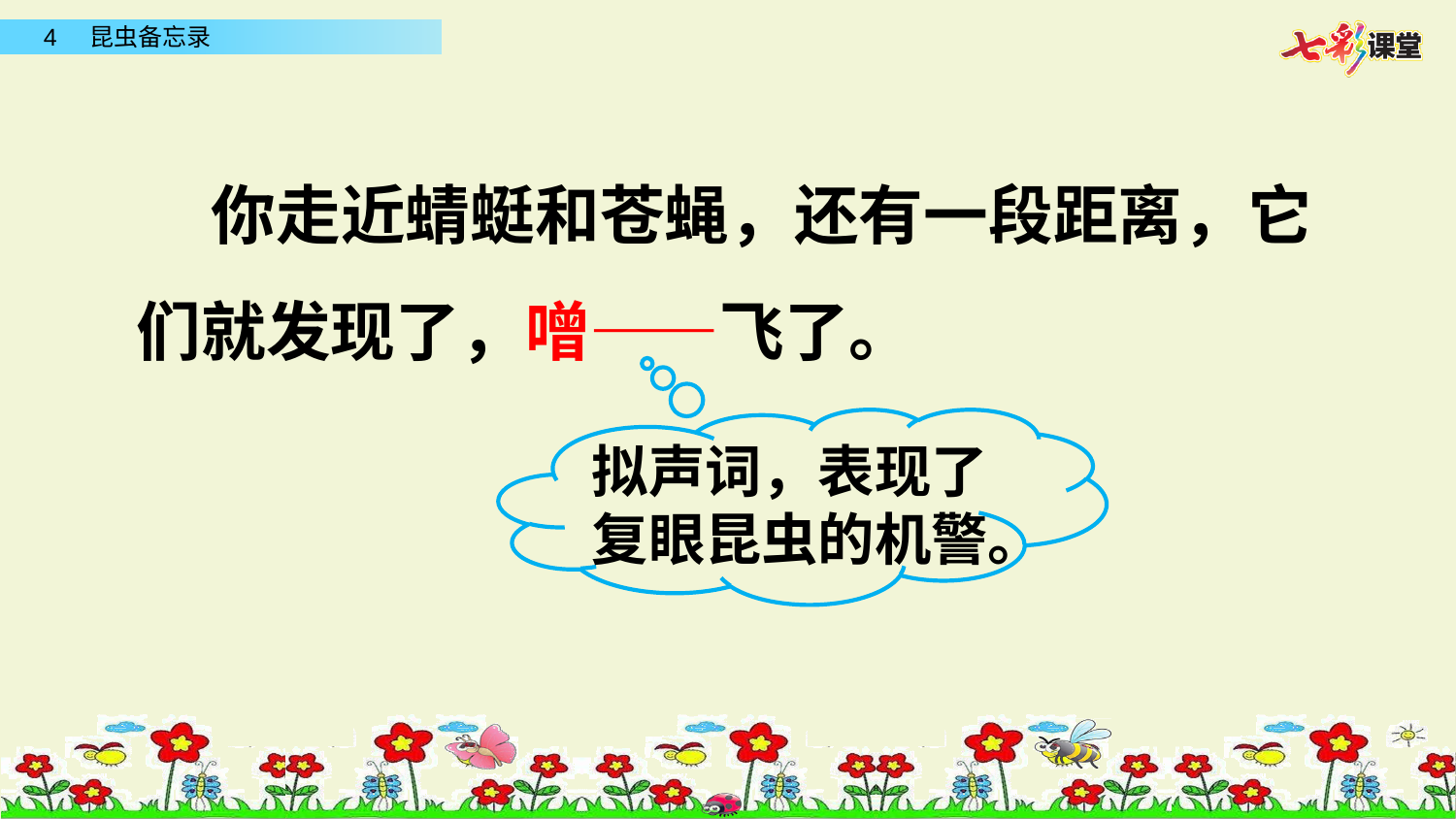

你走近蜻蜓和苍蝇，还有一段距离，它们就发现了，噌——飞了。

拟声词，表现了复眼昆虫的机警。